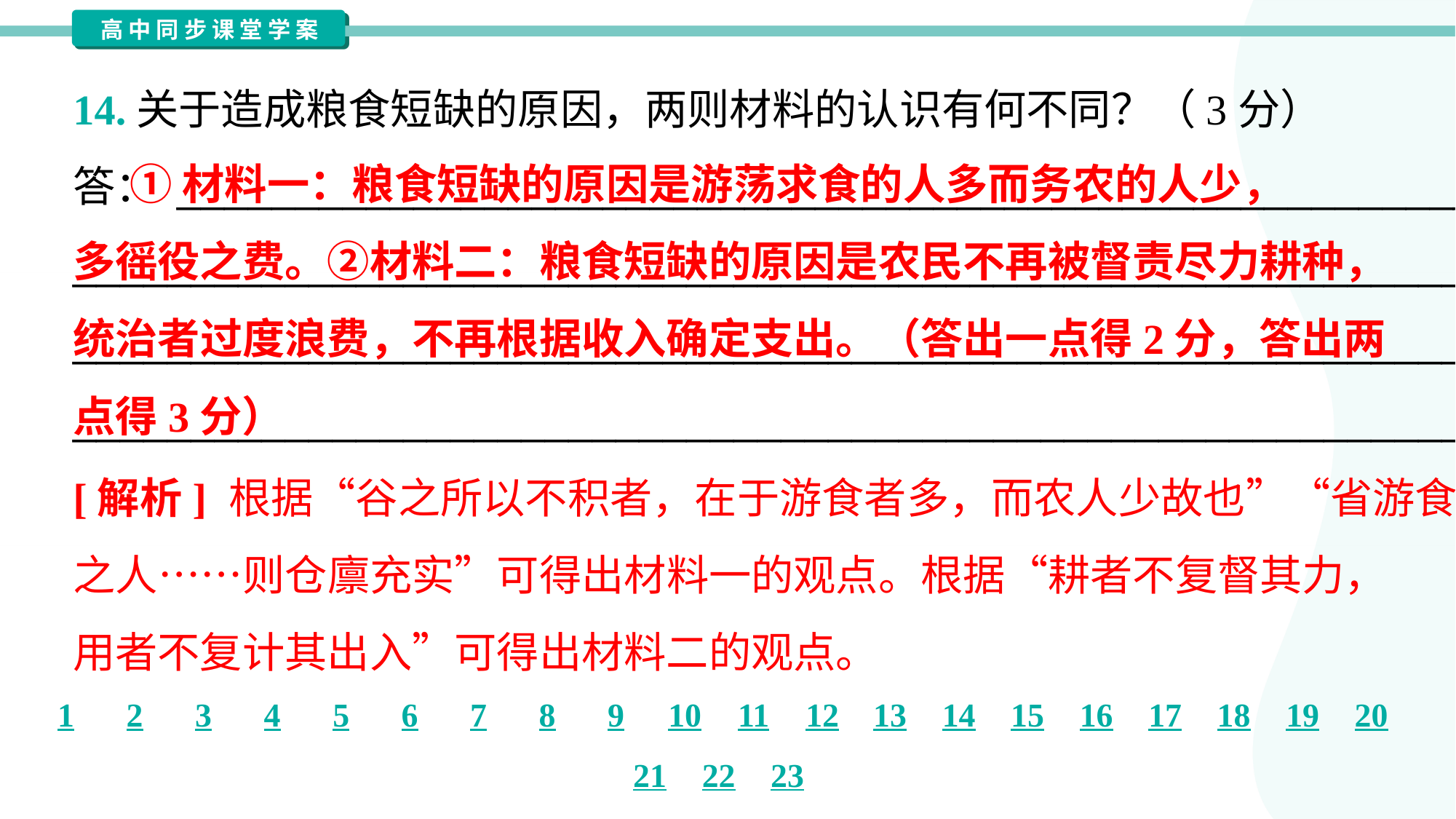

14.关于造成粮食短缺的原因，两则材料的认识有何不同？（3分）
答： ________________________________________________________
_____________________________________________________________
_____________________________________________________________
_____________________________________________________________
      ①材料一：粮食短缺的原因是游荡求食的人多而务农的人少，
多徭役之费。②材料二：粮食短缺的原因是农民不再被督责尽力耕种，
统治者过度浪费，不再根据收入确定支出。（答出一点得2分，答出两
点得3分）
[解析] 根据“谷之所以不积者，在于游食者多，而农人少故也”“省游食
之人……则仓廪充实”可得出材料一的观点。根据“耕者不复督其力，
用者不复计其出入”可得出材料二的观点。